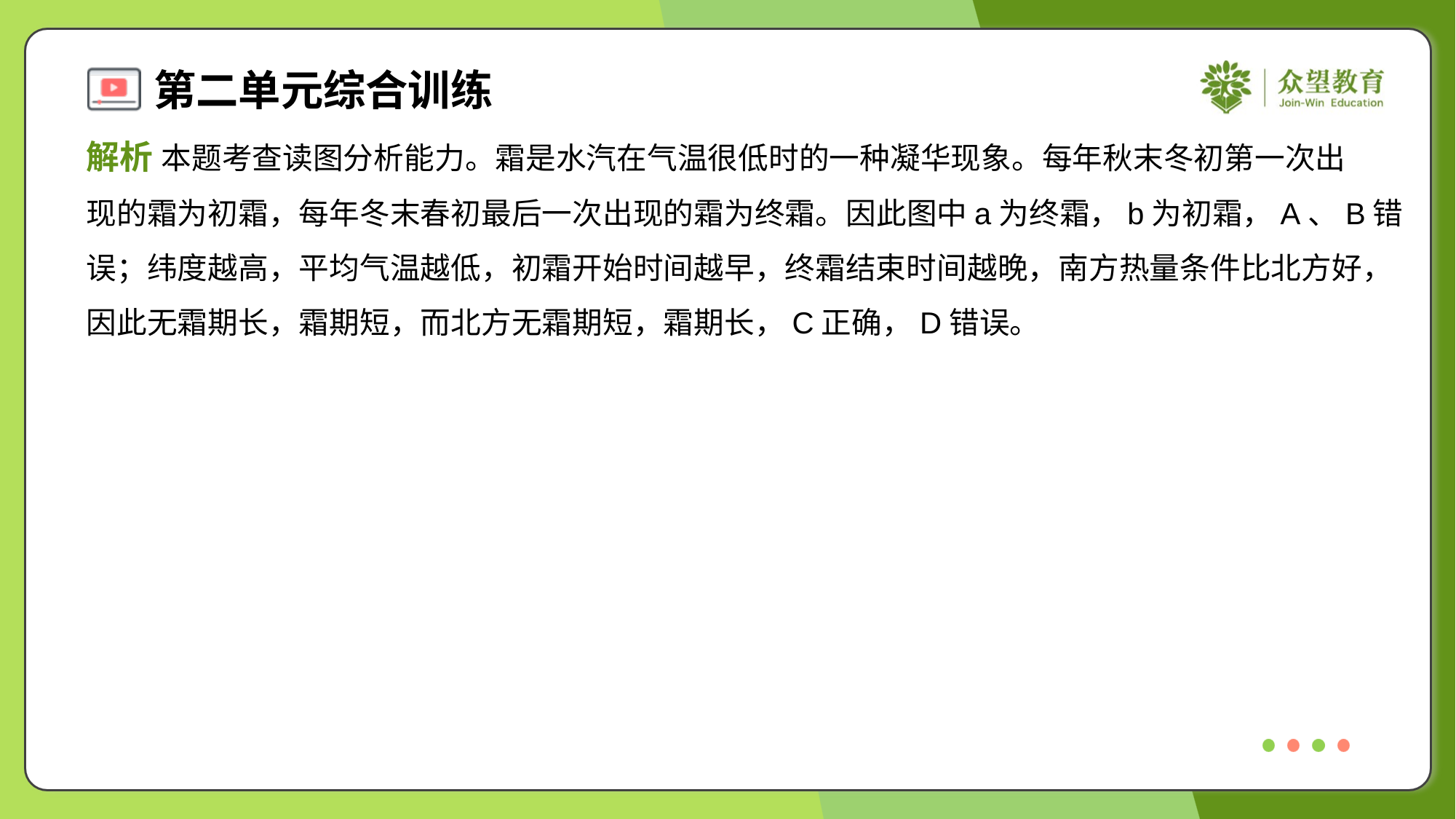

解析 本题考查读图分析能力。霜是水汽在气温很低时的一种凝华现象。每年秋末冬初第一次出
现的霜为初霜，每年冬末春初最后一次出现的霜为终霜。因此图中a为终霜，b为初霜，A、B错
误；纬度越高，平均气温越低，初霜开始时间越早，终霜结束时间越晚，南方热量条件比北方好，
因此无霜期长，霜期短，而北方无霜期短，霜期长，C正确，D错误。